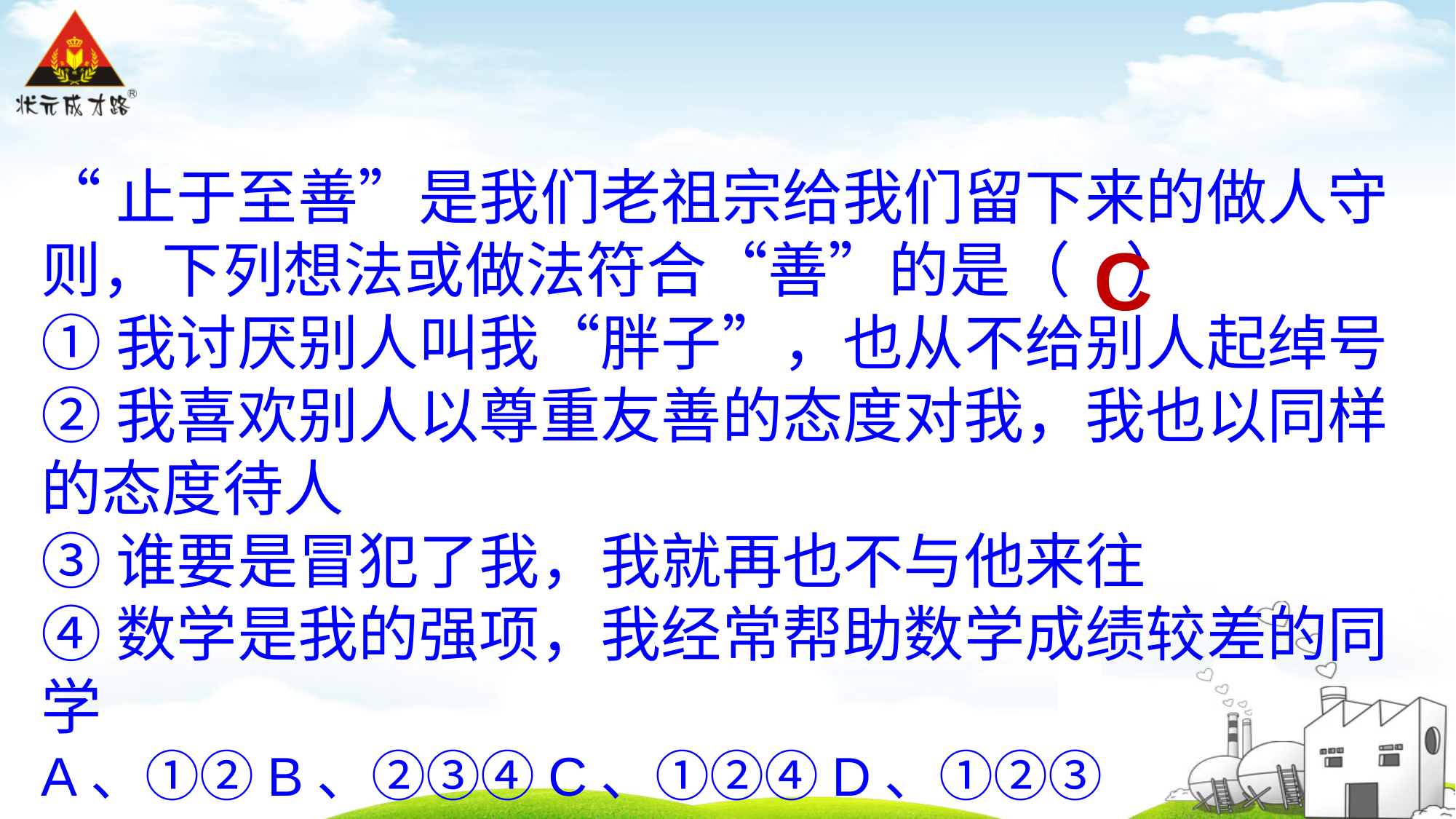

“止于至善”是我们老祖宗给我们留下来的做人守则，下列想法或做法符合“善”的是（    ）
①我讨厌别人叫我“胖子”，也从不给别人起绰号
②我喜欢别人以尊重友善的态度对我，我也以同样的态度待人
③谁要是冒犯了我，我就再也不与他来往
④数学是我的强项，我经常帮助数学成绩较差的同学
A、①②B、②③④C、①②④D、①②③
C